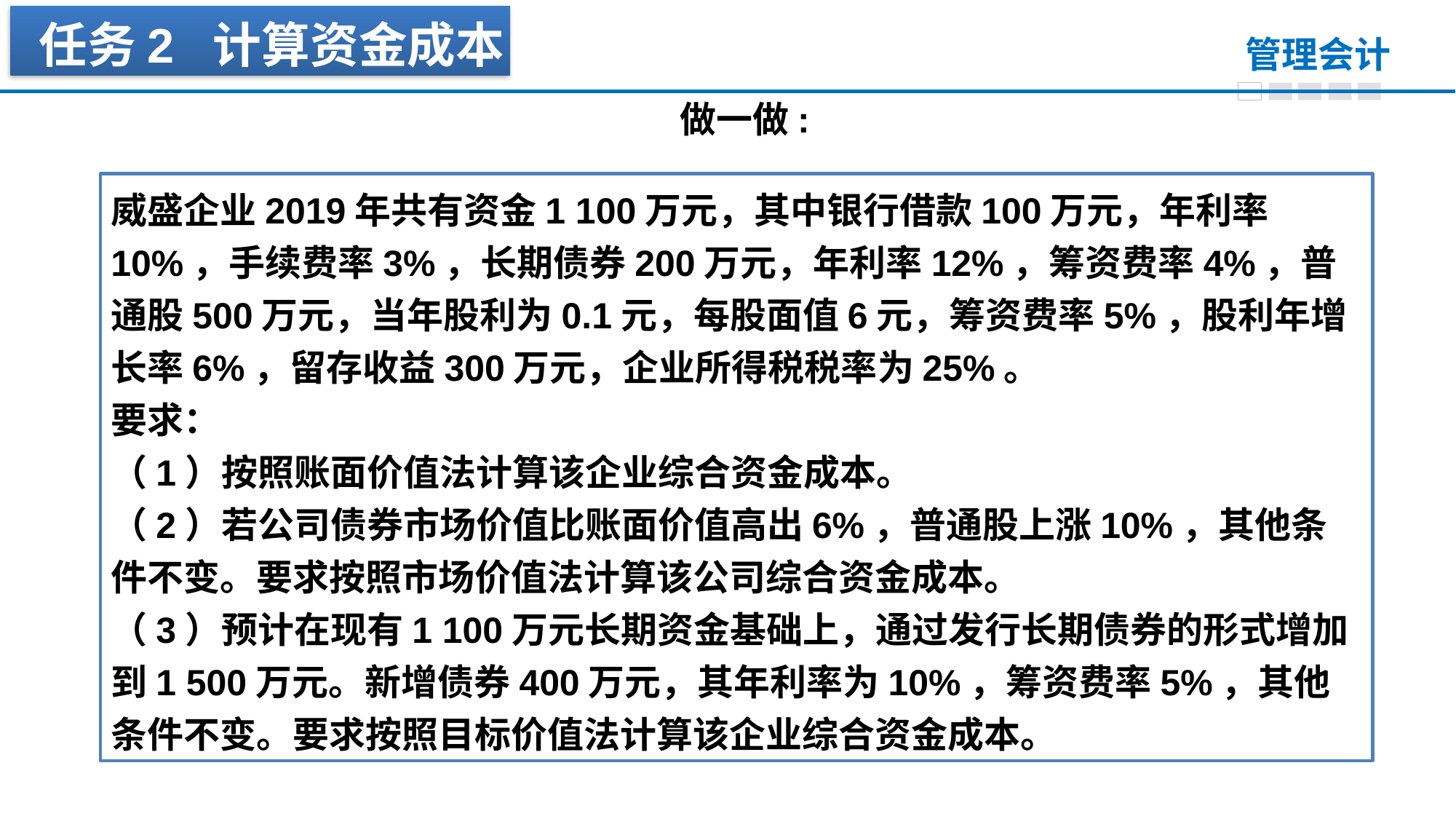

任务2  计算资金成本
做一做:
威盛企业2019年共有资金1 100万元，其中银行借款100万元，年利率10%，手续费率3%，长期债券200万元，年利率12%，筹资费率4%，普通股500万元，当年股利为0.1元，每股面值6元，筹资费率5%，股利年增长率6%，留存收益300万元，企业所得税税率为25%。
要求：
（1）按照账面价值法计算该企业综合资金成本。
（2）若公司债券市场价值比账面价值高出6%，普通股上涨10%，其他条件不变。要求按照市场价值法计算该公司综合资金成本。
（3）预计在现有1 100万元长期资金基础上，通过发行长期债券的形式增加到1 500万元。新增债券400万元，其年利率为10%，筹资费率5%，其他条件不变。要求按照目标价值法计算该企业综合资金成本。